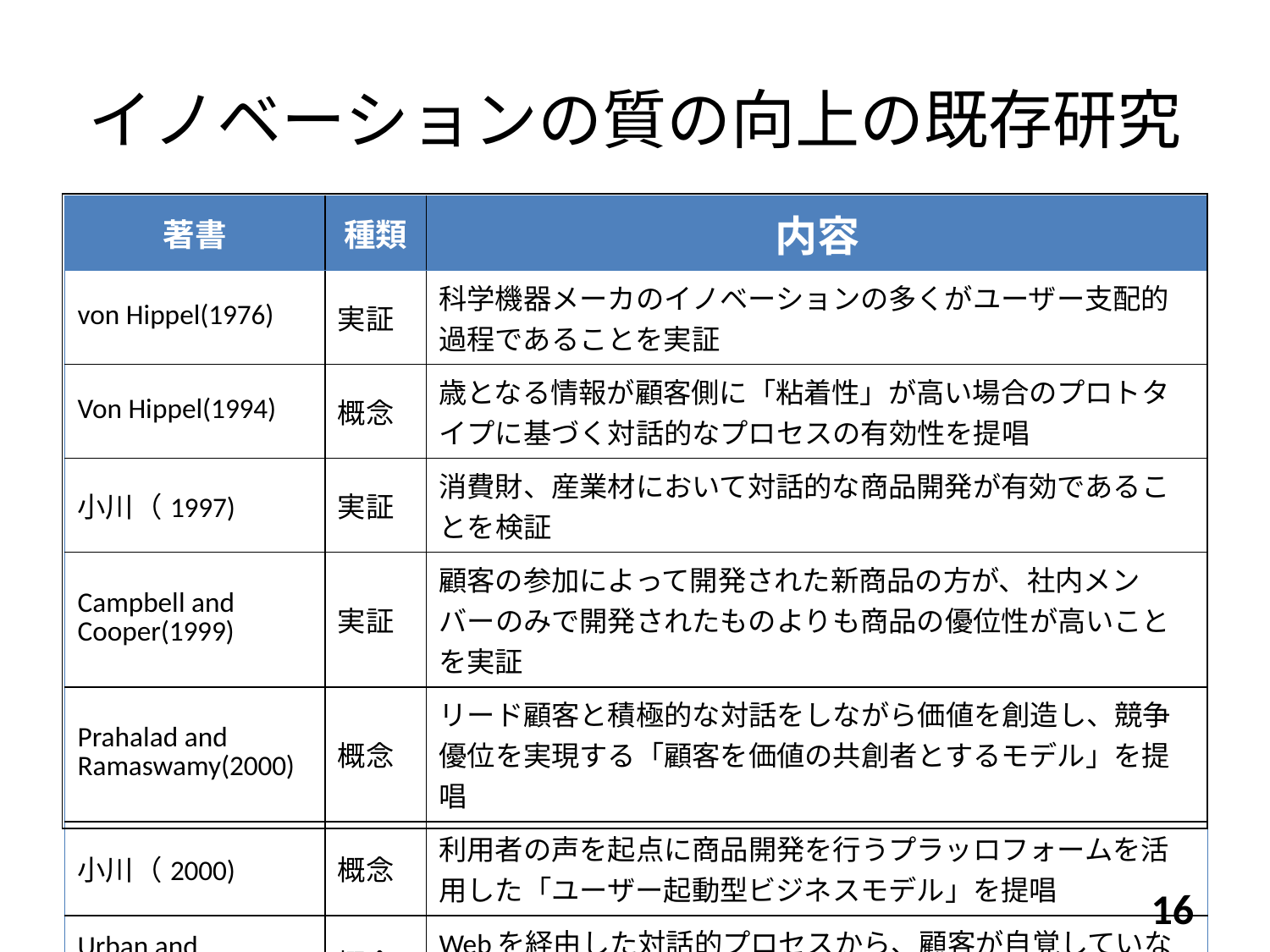

# イノベーションの質の向上の既存研究
|  |
| --- |
| 著書 | 種類 | 内容 |
| --- | --- | --- |
| von Hippel(1976) | 実証 | 科学機器メーカのイノベーションの多くがユーザー支配的過程であることを実証 |
| Von Hippel(1994) | 概念 | 歳となる情報が顧客側に「粘着性」が高い場合のプロトタイプに基づく対話的なプロセスの有効性を提唱 |
| 小川（1997) | 実証 | 消費財、産業材において対話的な商品開発が有効であることを検証 |
| Campbell and Cooper(1999) | 実証 | 顧客の参加によって開発された新商品の方が、社内メンバーのみで開発されたものよりも商品の優位性が高いことを実証 |
| Prahalad and Ramaswamy(2000) | 概念 | リード顧客と積極的な対話をしながら価値を創造し、競争優位を実現する「顧客を価値の共創者とするモデル」を提唱 |
| 小川（2000) | 概念 | 利用者の声を起点に商品開発を行うプラッロフォームを活用した「ユーザー起動型ビジネスモデル」を提唱 |
| Urban and Hauser(2004) | 概念 | Webを経由した対話的プロセスから、顧客が自覚していない未充足のニーズを発見する調査手法を提唱 |
16